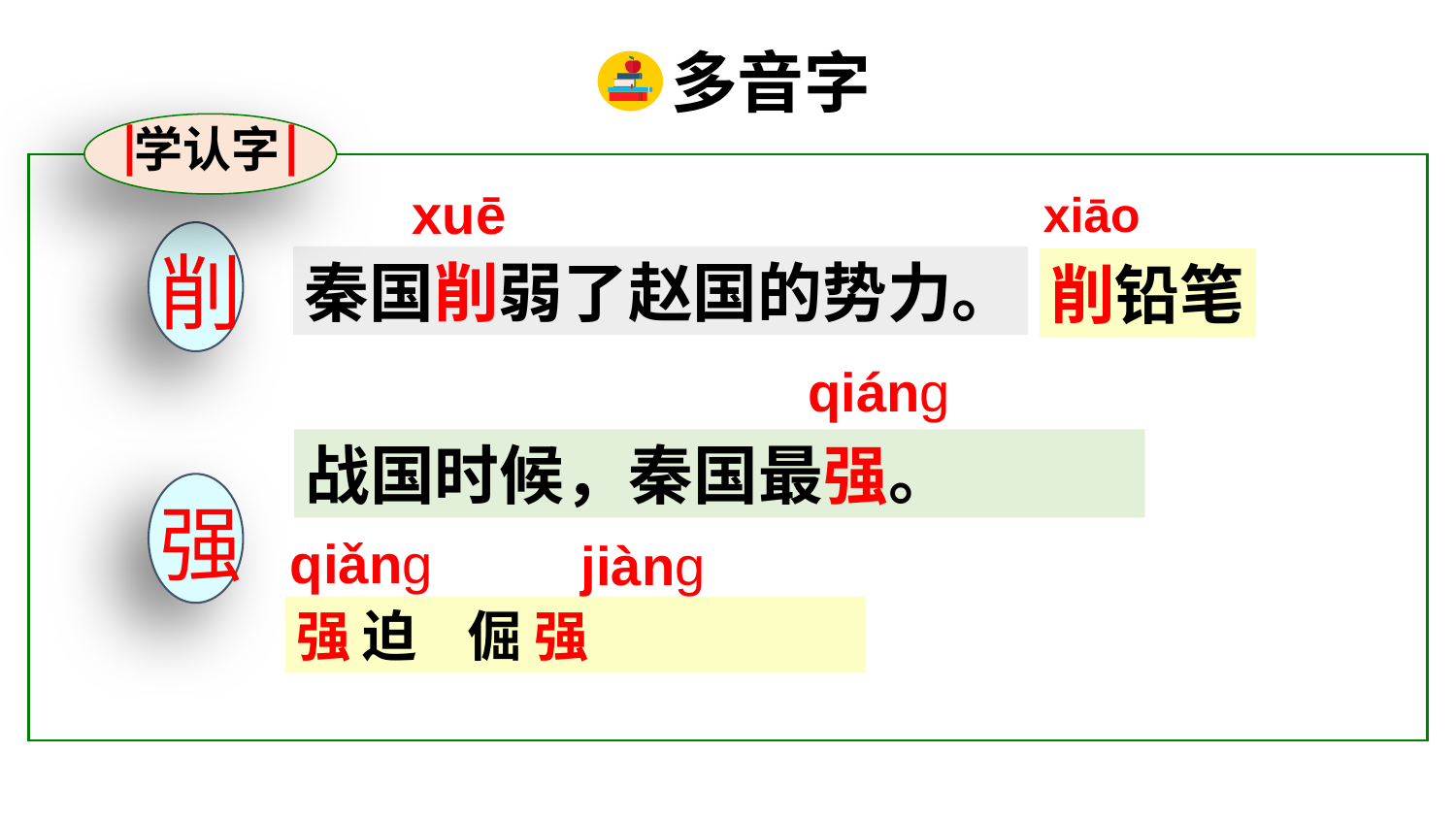

多音字

学认字

xuē
xiāo

削
秦国削弱了赵国的势力。
削铅笔
qiánɡ
战国时候，秦国最强。

强
qiǎnɡ
jiànɡ
强 迫    倔 强